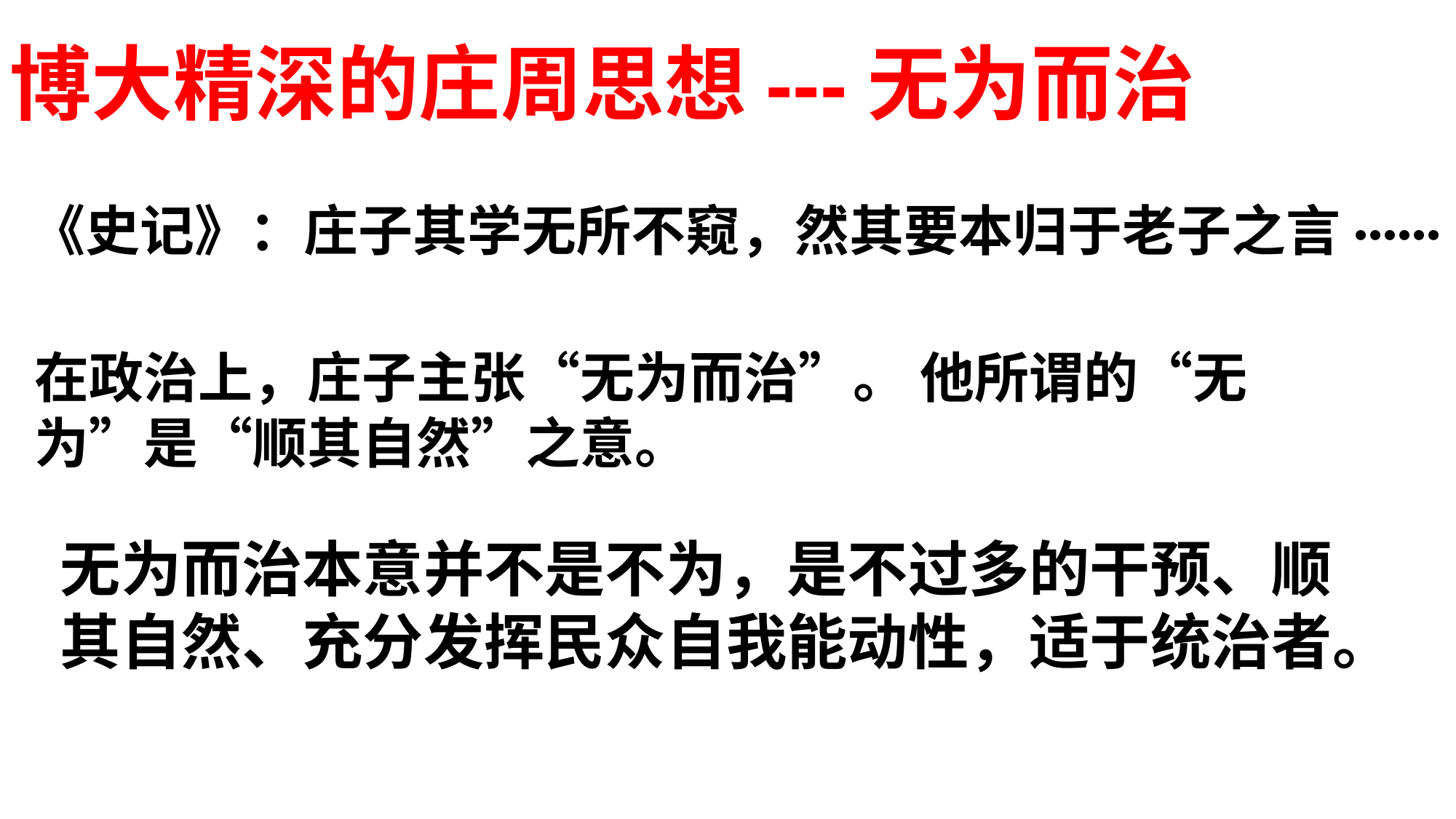

博大精深的庄周思想---无为而治
《史记》：庄子其学无所不窥，然其要本归于老子之言······
在政治上，庄子主张“无为而治”。 他所谓的“无为”是“顺其自然”之意。
无为而治本意并不是不为，是不过多的干预、顺其自然、充分发挥民众自我能动性，适于统治者。